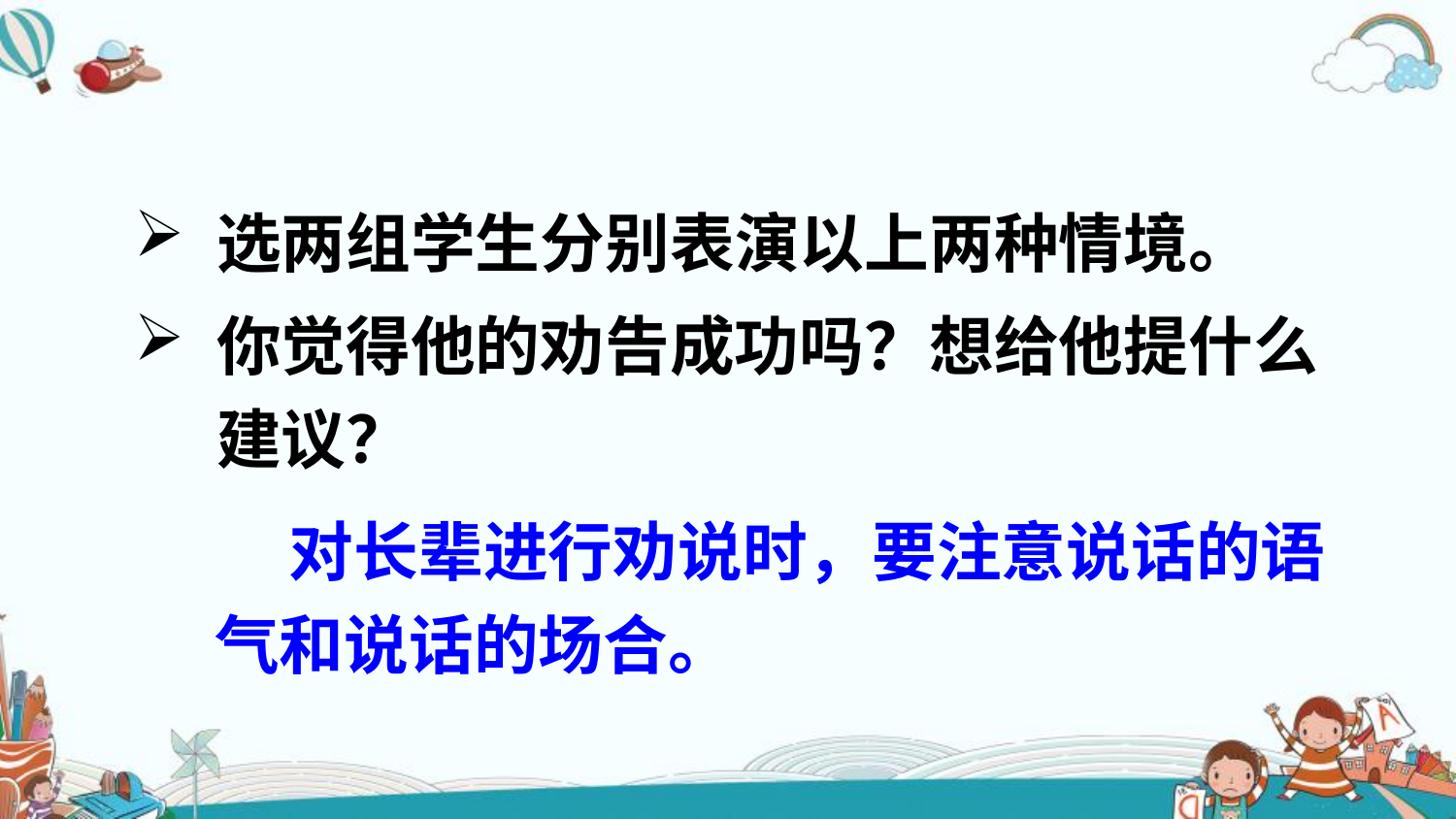

选两组学生分别表演以上两种情境。
你觉得他的劝告成功吗？想给他提什么建议？
    对长辈进行劝说时，要注意说话的语气和说话的场合。